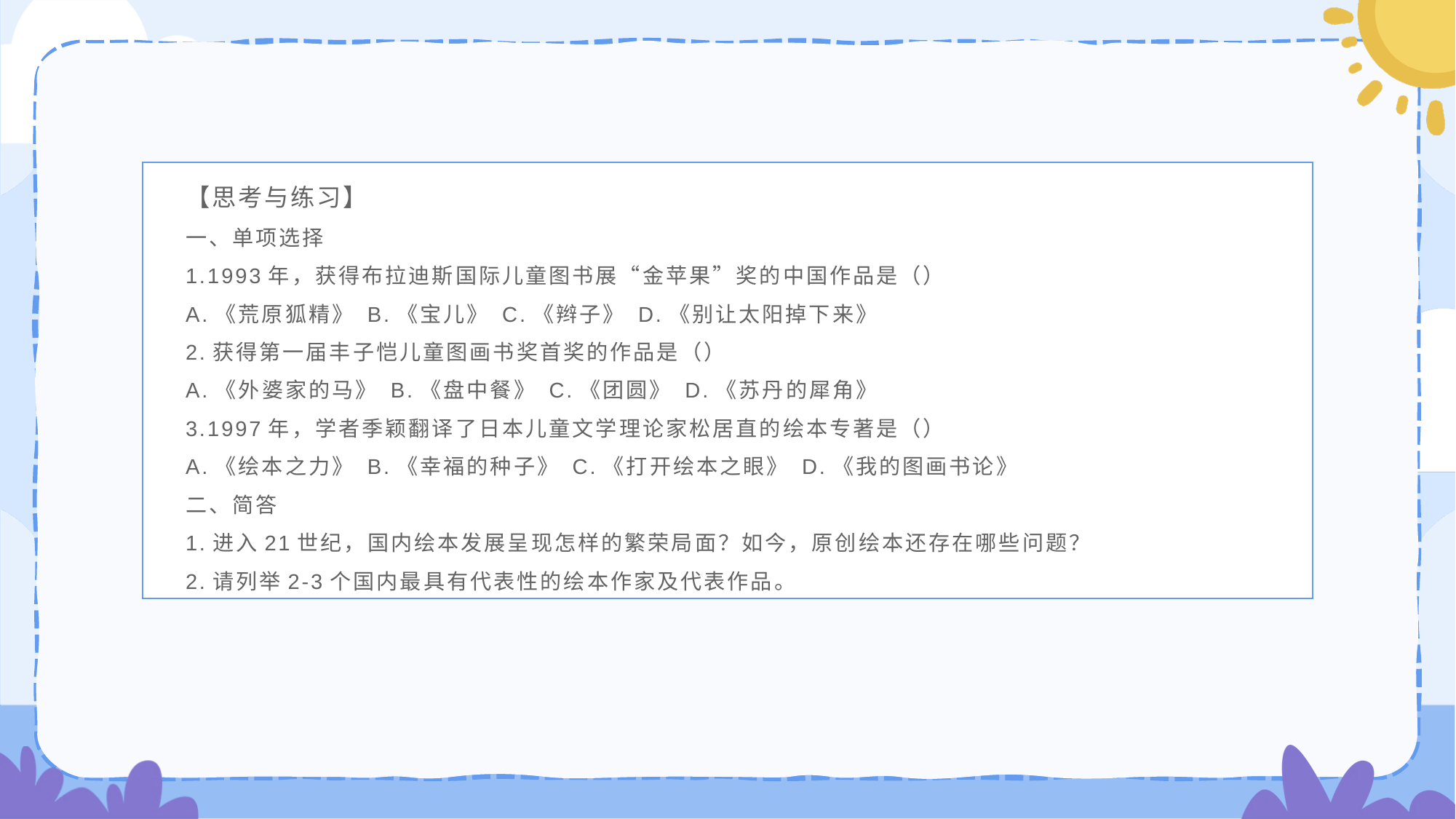

【思考与练习】
一、单项选择
1.1993年，获得布拉迪斯国际儿童图书展“金苹果”奖的中国作品是（）
A.《荒原狐精》 B.《宝儿》 C.《辫子》 D.《别让太阳掉下来》
2.获得第一届丰子恺儿童图画书奖首奖的作品是（）
A.《外婆家的马》 B.《盘中餐》 C.《团圆》 D.《苏丹的犀角》
3.1997年，学者季颖翻译了日本儿童文学理论家松居直的绘本专著是（）
A.《绘本之力》 B.《幸福的种子》 C.《打开绘本之眼》 D.《我的图画书论》
二、简答
1.进入21世纪，国内绘本发展呈现怎样的繁荣局面？如今，原创绘本还存在哪些问题？
2.请列举2-3个国内最具有代表性的绘本作家及代表作品。